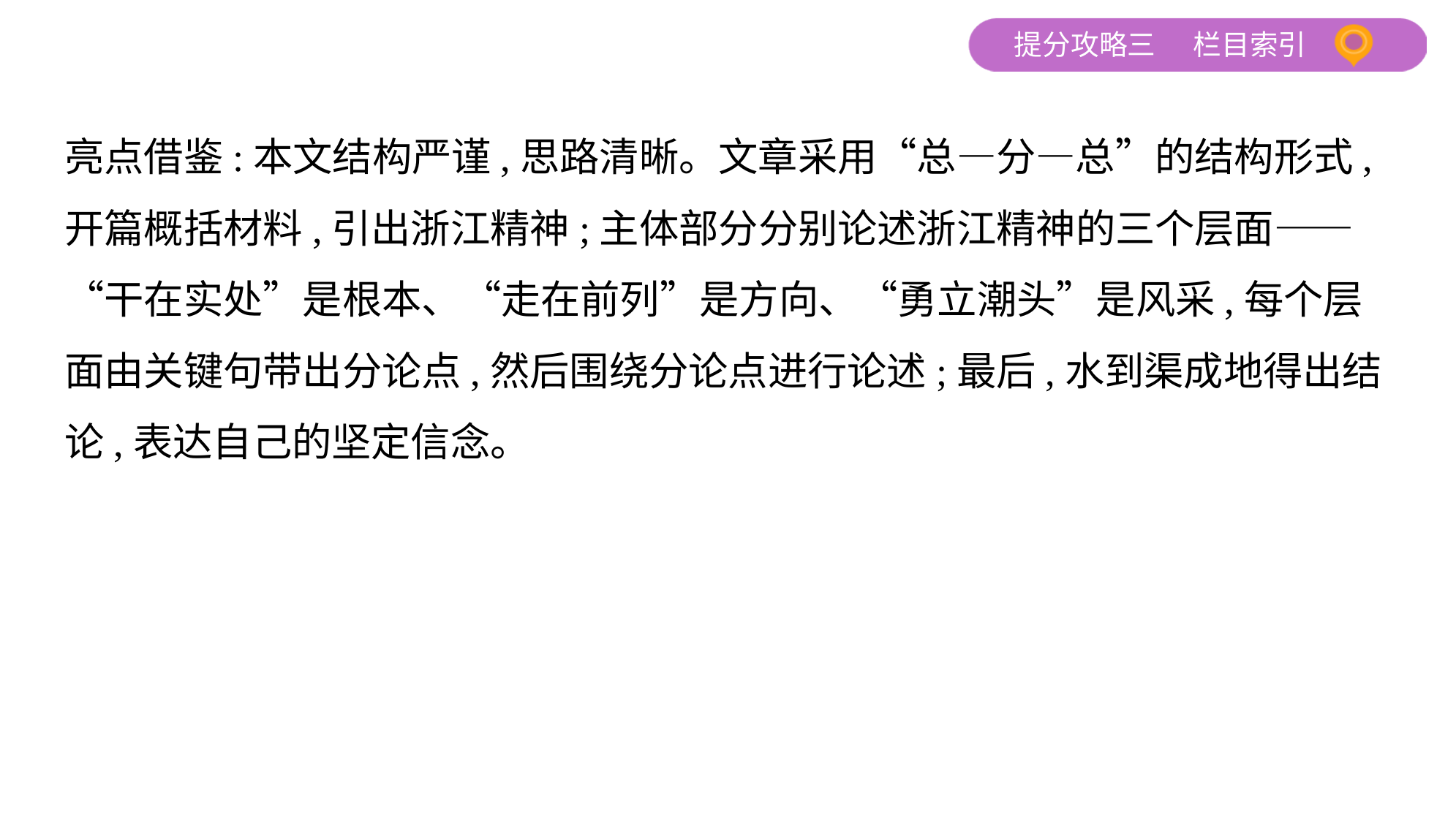

亮点借鉴:本文结构严谨,思路清晰。文章采用“总—分—总”的结构形式,
开篇概括材料,引出浙江精神;主体部分分别论述浙江精神的三个层面——
“干在实处”是根本、“走在前列”是方向、“勇立潮头”是风采,每个层
面由关键句带出分论点,然后围绕分论点进行论述;最后,水到渠成地得出结
论,表达自己的坚定信念。